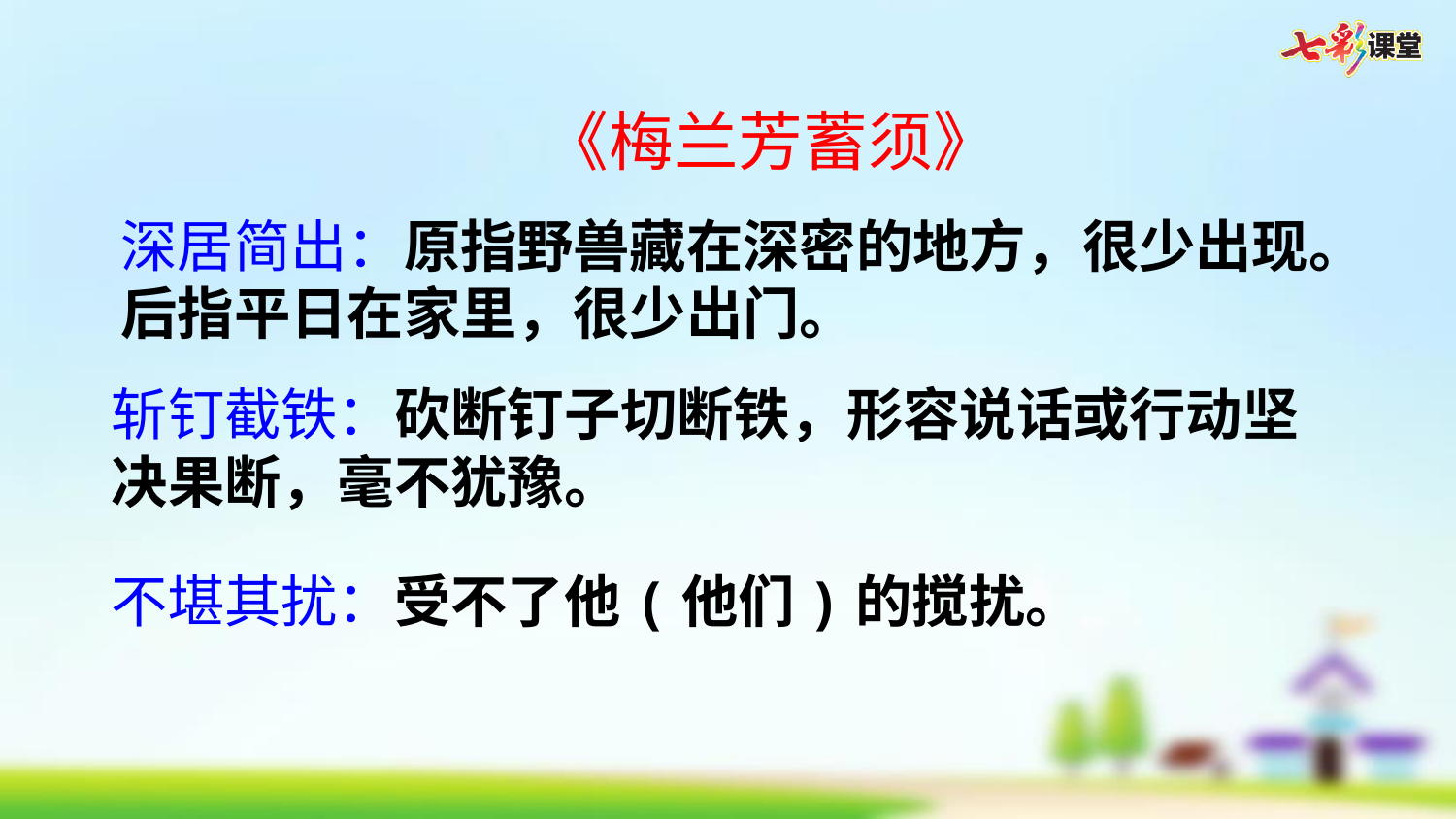

《梅兰芳蓄须》
深居简出：原指野兽藏在深密的地方，很少出现。
后指平日在家里，很少出门。
斩钉截铁：砍断钉子切断铁，形容说话或行动坚决果断，毫不犹豫。
不堪其扰：受不了他(他们)的搅扰。